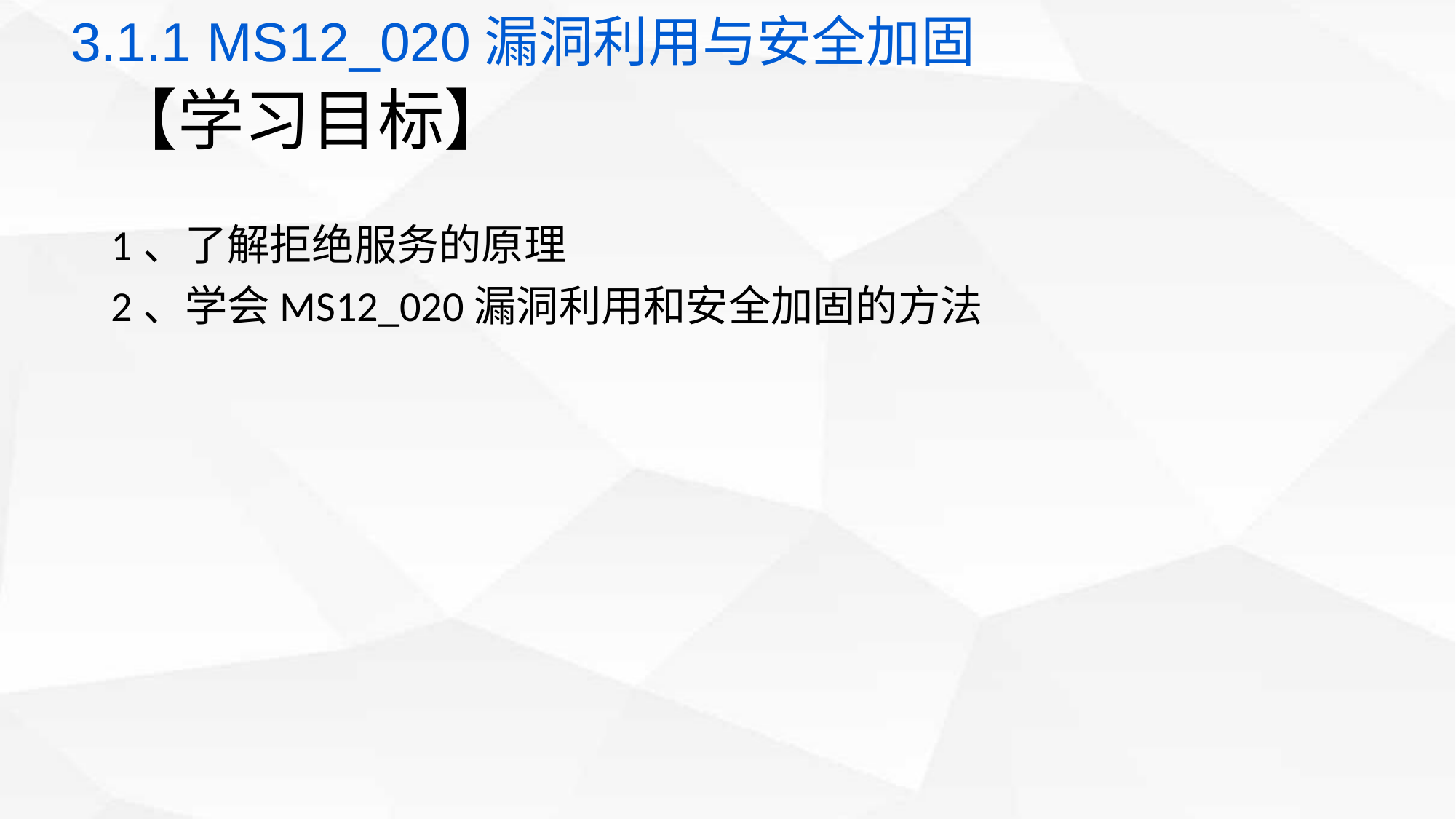

3.1.1 MS12_020漏洞利用与安全加固
# 【学习目标】
1、了解拒绝服务的原理
2、学会MS12_020漏洞利用和安全加固的方法